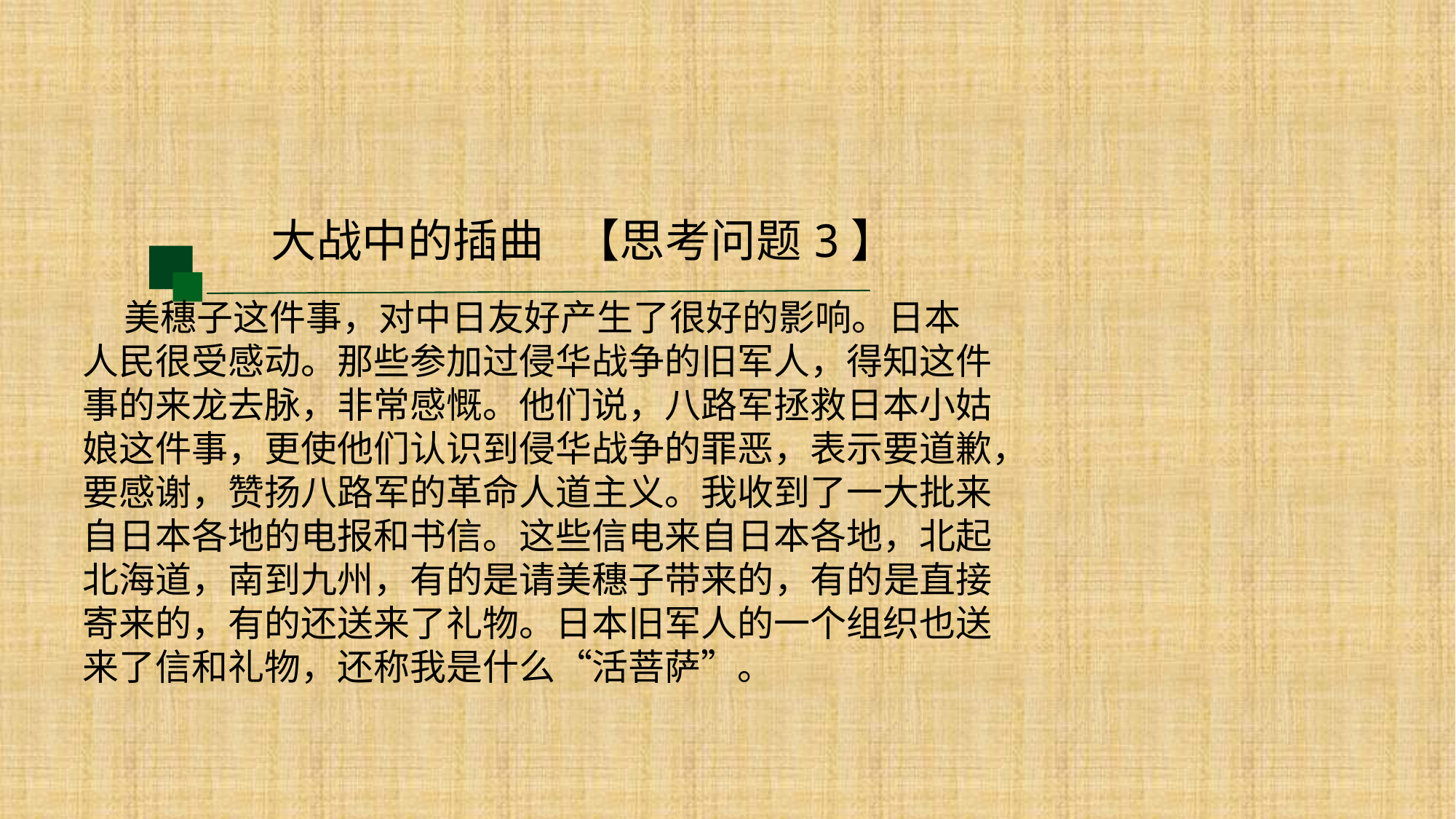

大战中的插曲   【思考问题3】

    美穗子这件事，对中日友好产生了很好的影响。日本人民很受感动。那些参加过侵华战争的旧军人，得知这件事的来龙去脉，非常感慨。他们说，八路军拯救日本小姑娘这件事，更使他们认识到侵华战争的罪恶，表示要道歉，要感谢，赞扬八路军的革命人道主义。我收到了一大批来自日本各地的电报和书信。这些信电来自日本各地，北起北海道，南到九州，有的是请美穗子带来的，有的是直接寄来的，有的还送来了礼物。日本旧军人的一个组织也送来了信和礼物，还称我是什么“活菩萨”。